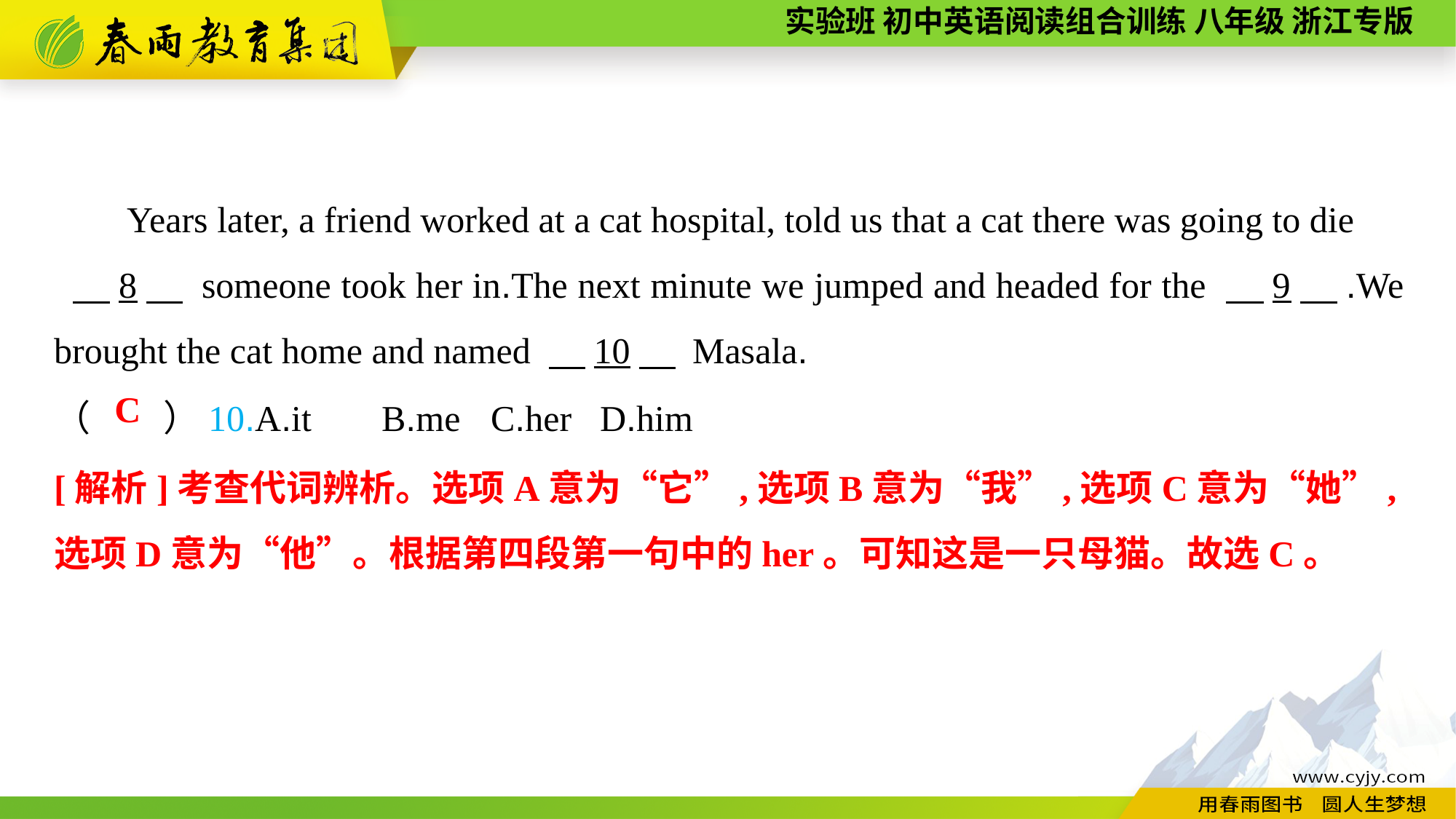

Years later, a friend worked at a cat hospital, told us that a cat there was going to die
 　8　 someone took her in.The next minute we jumped and headed for the 　9　.We brought the cat home and named 　10　 Masala.
（　　）10.A.it	B.me	C.her	D.him
C
[解析]考查代词辨析。选项A意为“它”,选项B意为“我”,选项C意为“她”,选项D意为“他”。根据第四段第一句中的her。可知这是一只母猫。故选C。